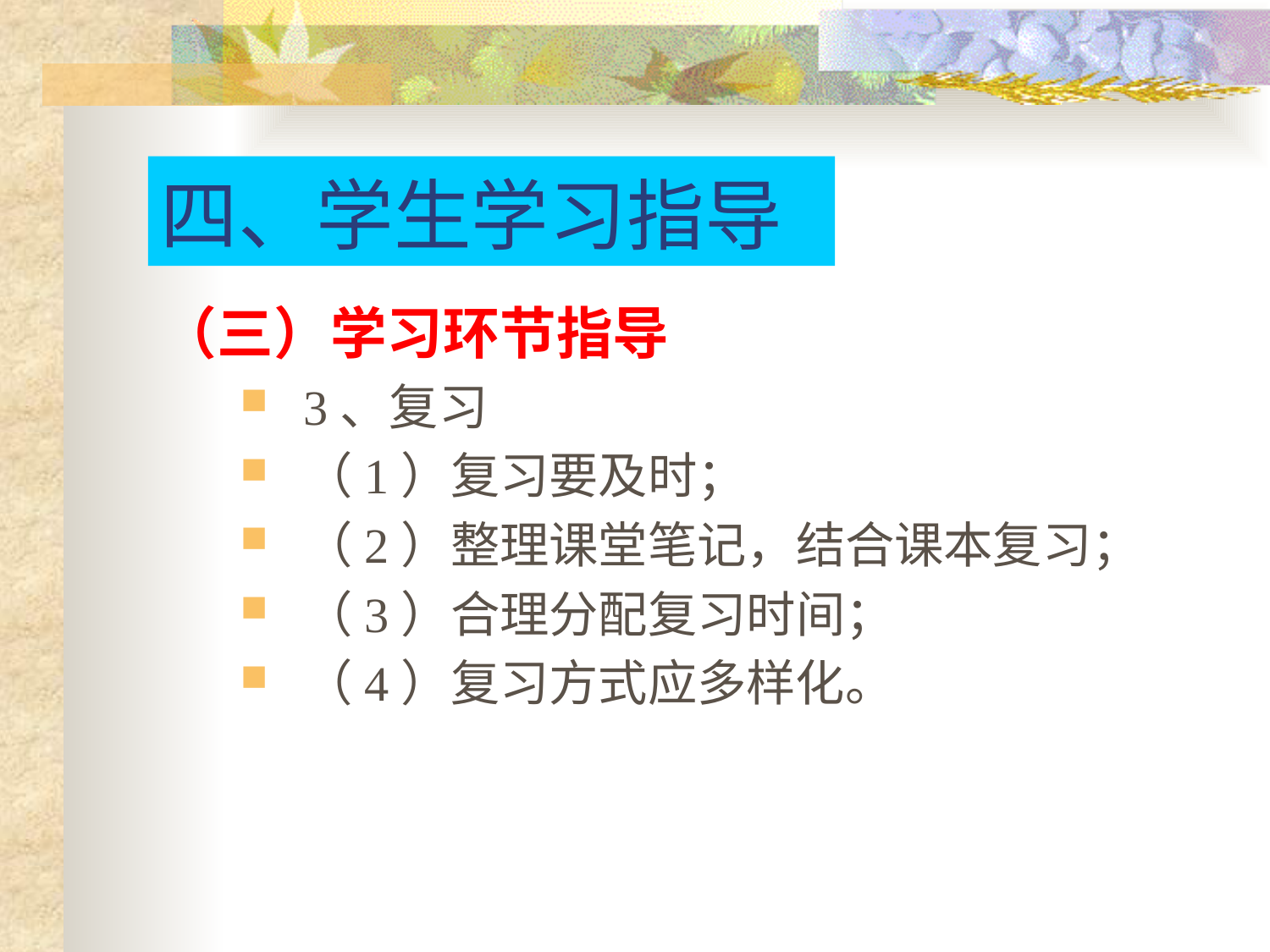

# 四、学生学习指导
（三）学习环节指导
3、复习
（1）复习要及时；
（2）整理课堂笔记，结合课本复习；
（3）合理分配复习时间；
（4）复习方式应多样化。